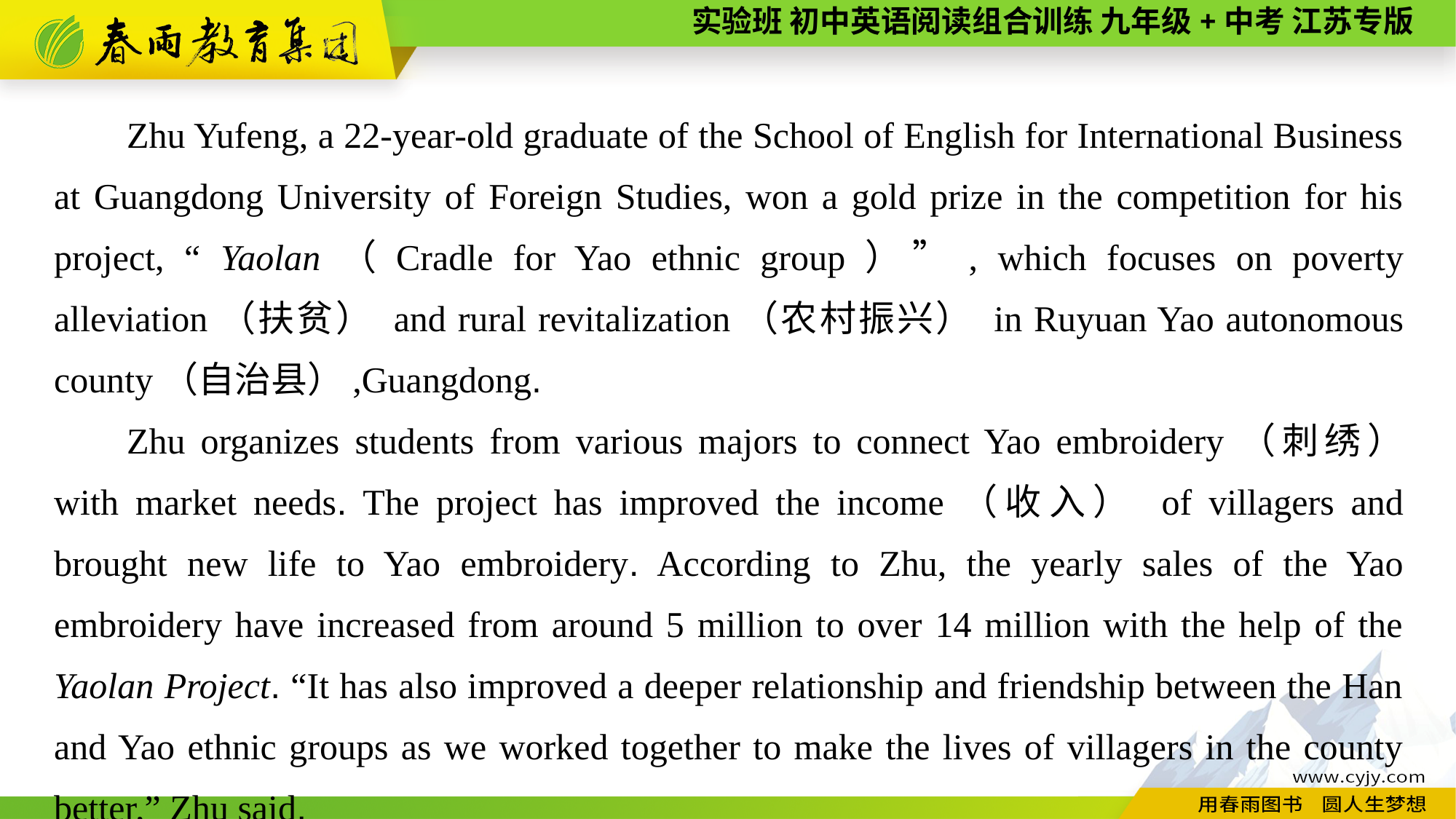

Zhu Yufeng, a 22-year-old graduate of the School of English for International Business at Guangdong University of Foreign Studies, won a gold prize in the competition for his project, “ Yaolan（Cradle for Yao ethnic group）”, which focuses on poverty alleviation（扶贫） and rural revitalization（农村振兴） in Ruyuan Yao autonomous county（自治县）,Guangdong.
Zhu organizes students from various majors to connect Yao embroidery（刺绣） with market needs. The project has improved the income（收入） of villagers and brought new life to Yao embroidery. According to Zhu, the yearly sales of the Yao embroidery have increased from around 5 million to over 14 million with the help of the Yaolan Project. “It has also improved a deeper relationship and friendship between the Han and Yao ethnic groups as we worked together to make the lives of villagers in the county better,” Zhu said.